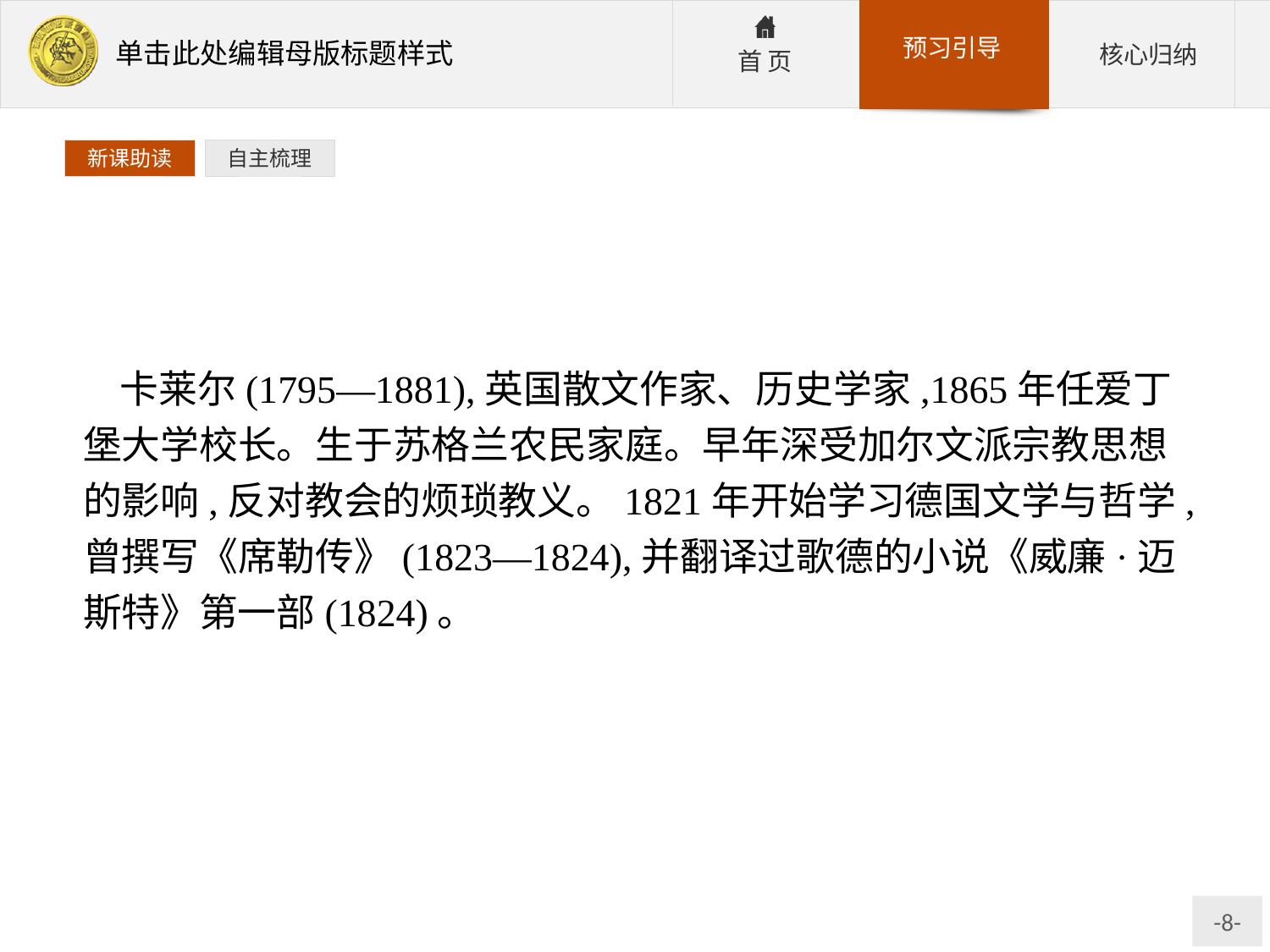

新课助读
自主梳理
卡莱尔(1795—1881),英国散文作家、历史学家,1865年任爱丁堡大学校长。生于苏格兰农民家庭。早年深受加尔文派宗教思想的影响,反对教会的烦琐教义。1821年开始学习德国文学与哲学,曾撰写《席勒传》(1823—1824),并翻译过歌德的小说《威廉·迈斯特》第一部(1824)。